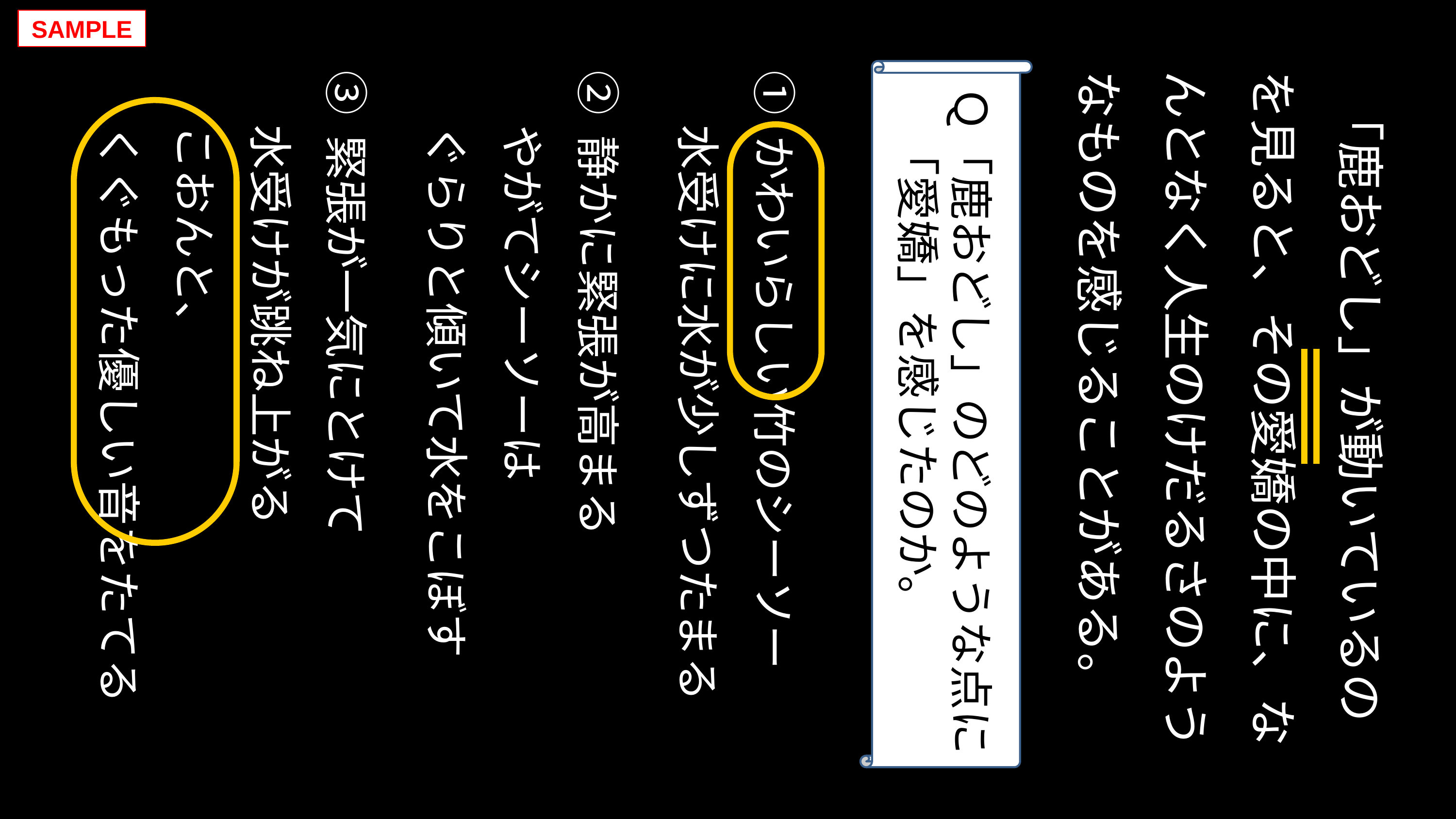

SAMPLE
Ｑ「鹿おどし」のどのような点に
　「愛嬌」を感じたのか。
① かわいらしい竹のシーソー
　 水受けに水が少しずつたまる
② 静かに緊張が高まる
　 やがてシーソーは
　 ぐらりと傾いて水をこぼす
③ 緊張が一気にとけて
　 水受けが跳ね上がる
　 こおんと、
　 くぐもった優しい音をたてる

 「鹿おどし」が動いているのを見ると、その愛嬌の中に、なんとなく人生のけだるさのようなものを感じることがある。